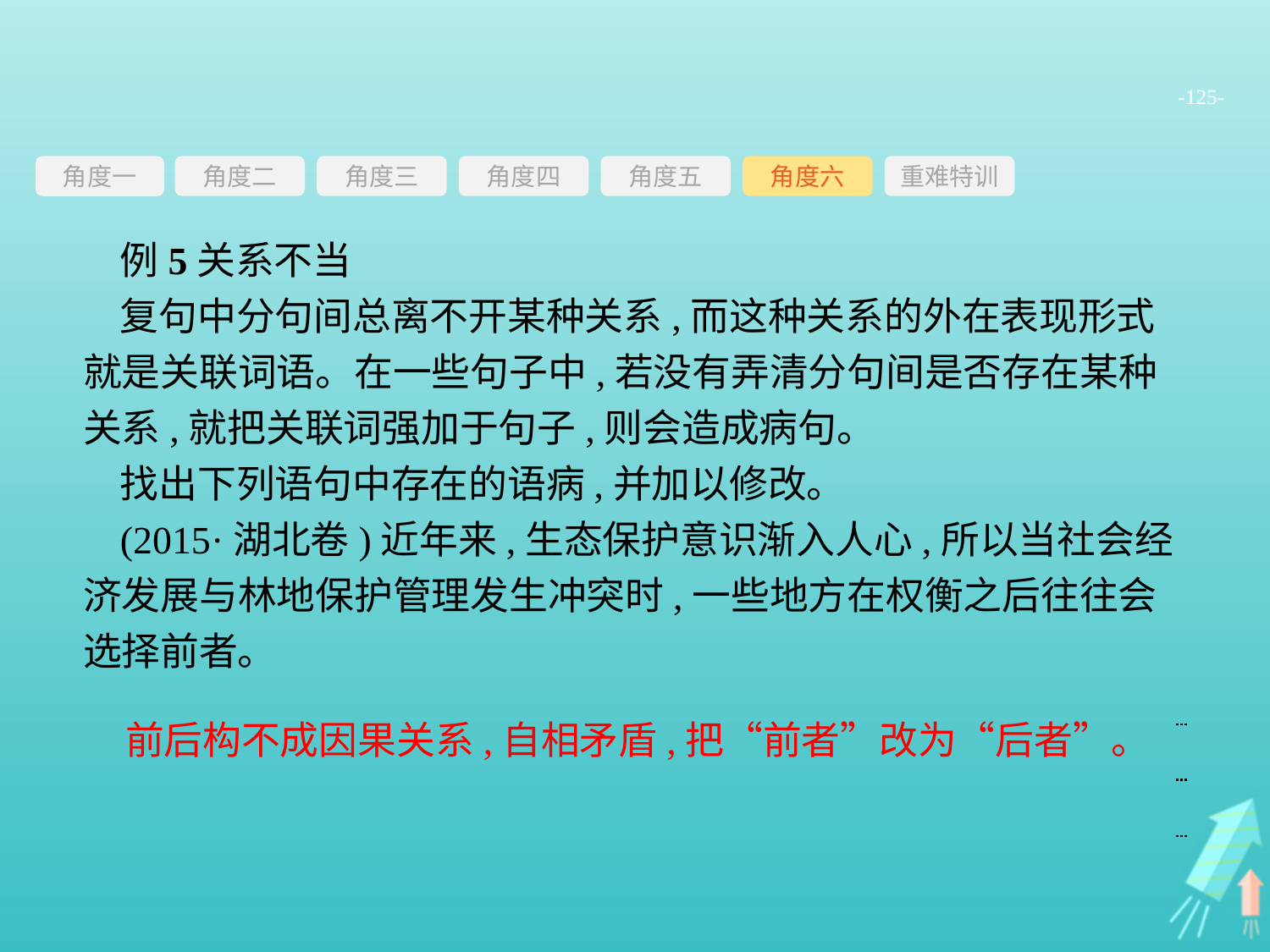

-125-
角度三
角度四
角度五
角度六
重难特训
角度二
角度一
例5关系不当
复句中分句间总离不开某种关系,而这种关系的外在表现形式就是关联词语。在一些句子中,若没有弄清分句间是否存在某种关系,就把关联词强加于句子,则会造成病句。
找出下列语句中存在的语病,并加以修改。
(2015·湖北卷)近年来,生态保护意识渐入人心,所以当社会经济发展与林地保护管理发生冲突时,一些地方在权衡之后往往会选择前者。

前后构不成因果关系,自相矛盾,把“前者”改为“后者”。